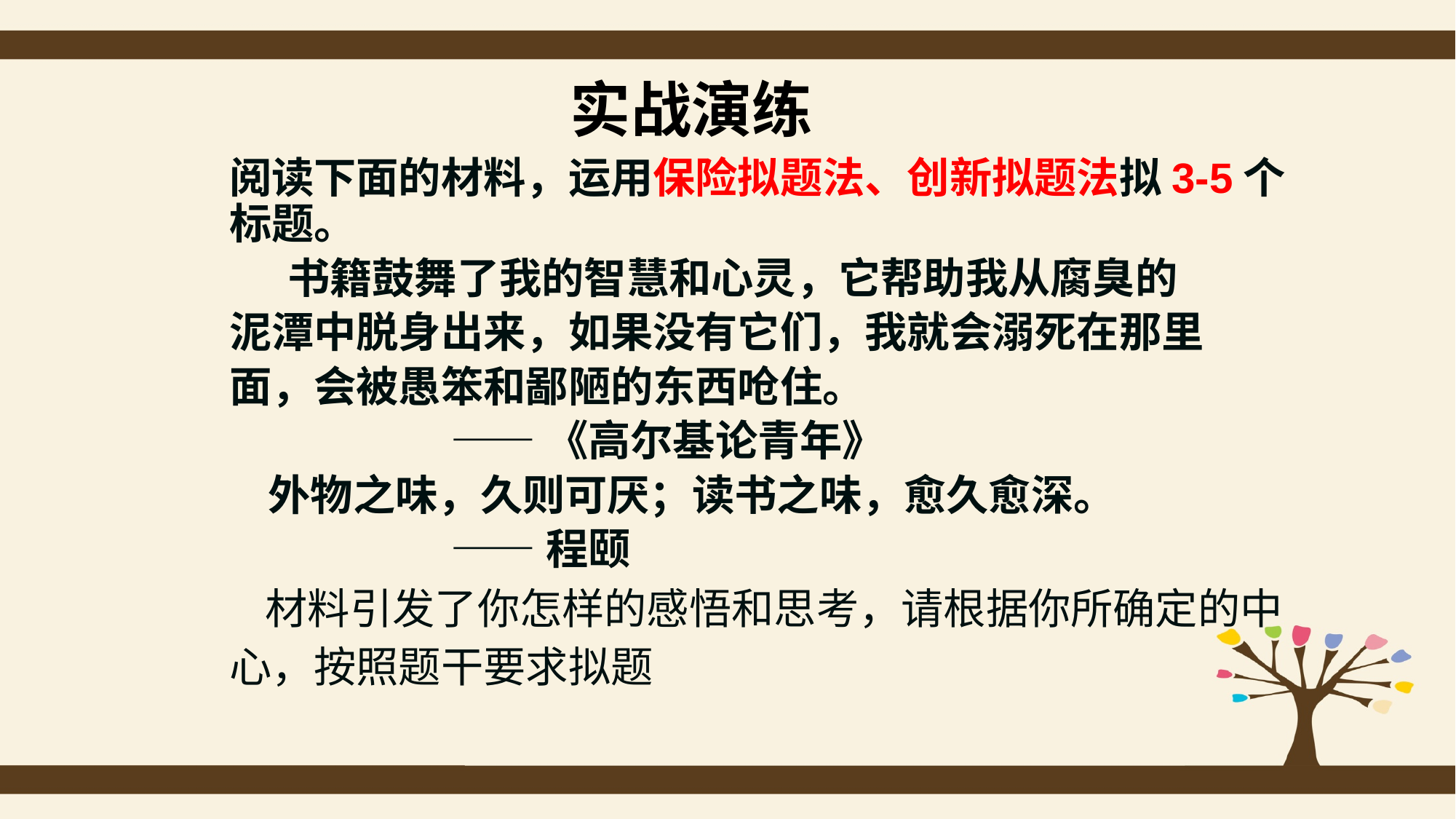

# 实战演练
阅读下面的材料，运用保险拟题法、创新拟题法拟3-5个标题。
     书籍鼓舞了我的智慧和心灵，它帮助我从腐臭的
泥潭中脱身出来，如果没有它们，我就会溺死在那里
面，会被愚笨和鄙陋的东西呛住。
                       ——《高尔基论青年》
   外物之味，久则可厌；读书之味，愈久愈深。
                       ——程颐
   材料引发了你怎样的感悟和思考，请根据你所确定的中心，按照题干要求拟题